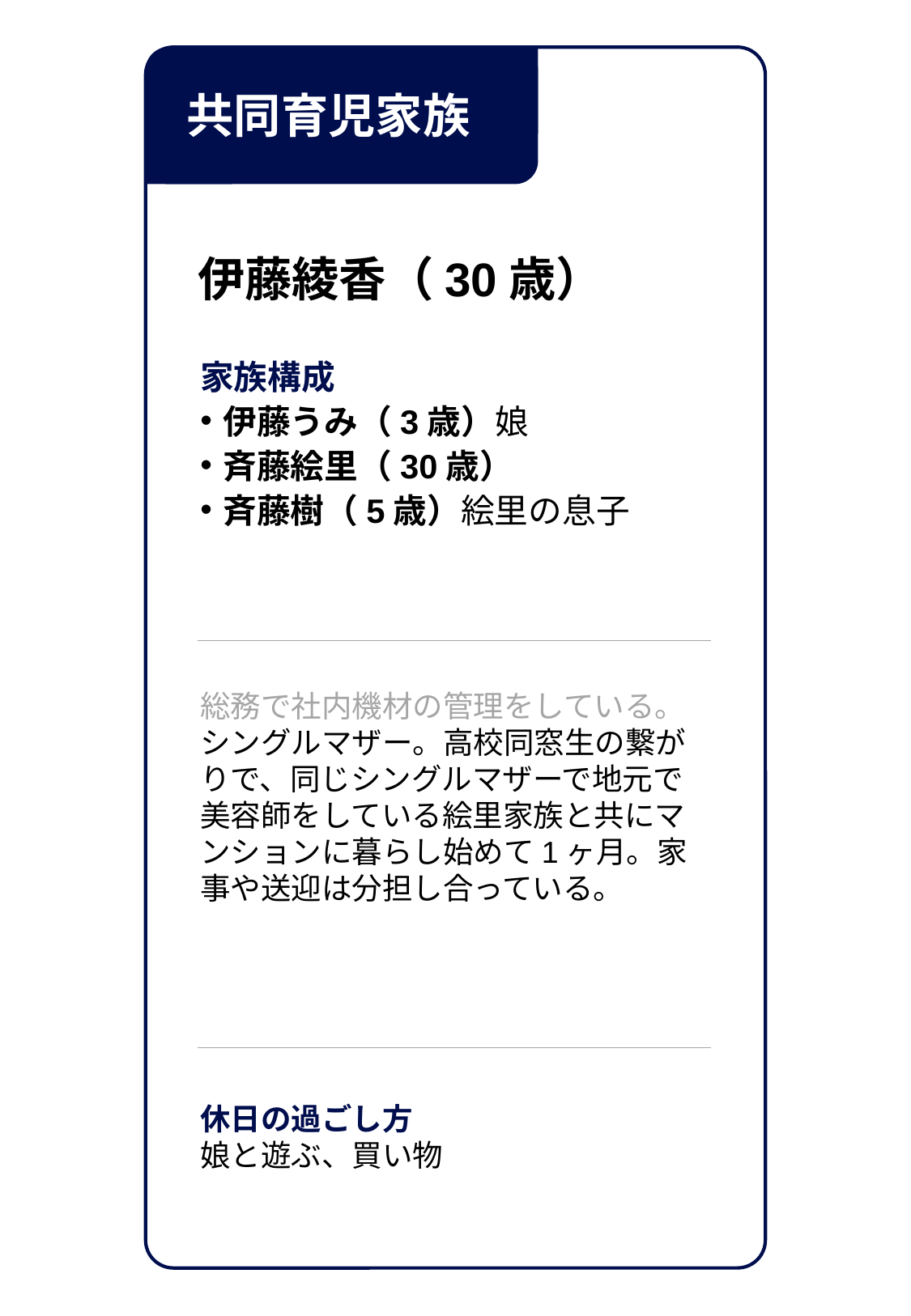

共同育児家族

伊藤綾香（30歳）
家族構成
伊藤うみ（3歳）娘
斉藤絵里（30歳）
斉藤樹（5歳）絵里の息子
総務で社内機材の管理をしている。シングルマザー。高校同窓生の繋がりで、同じシングルマザーで地元で美容師をしている絵里家族と共にマンションに暮らし始めて1ヶ月。家事や送迎は分担し合っている。
休日の過ごし方
娘と遊ぶ、買い物